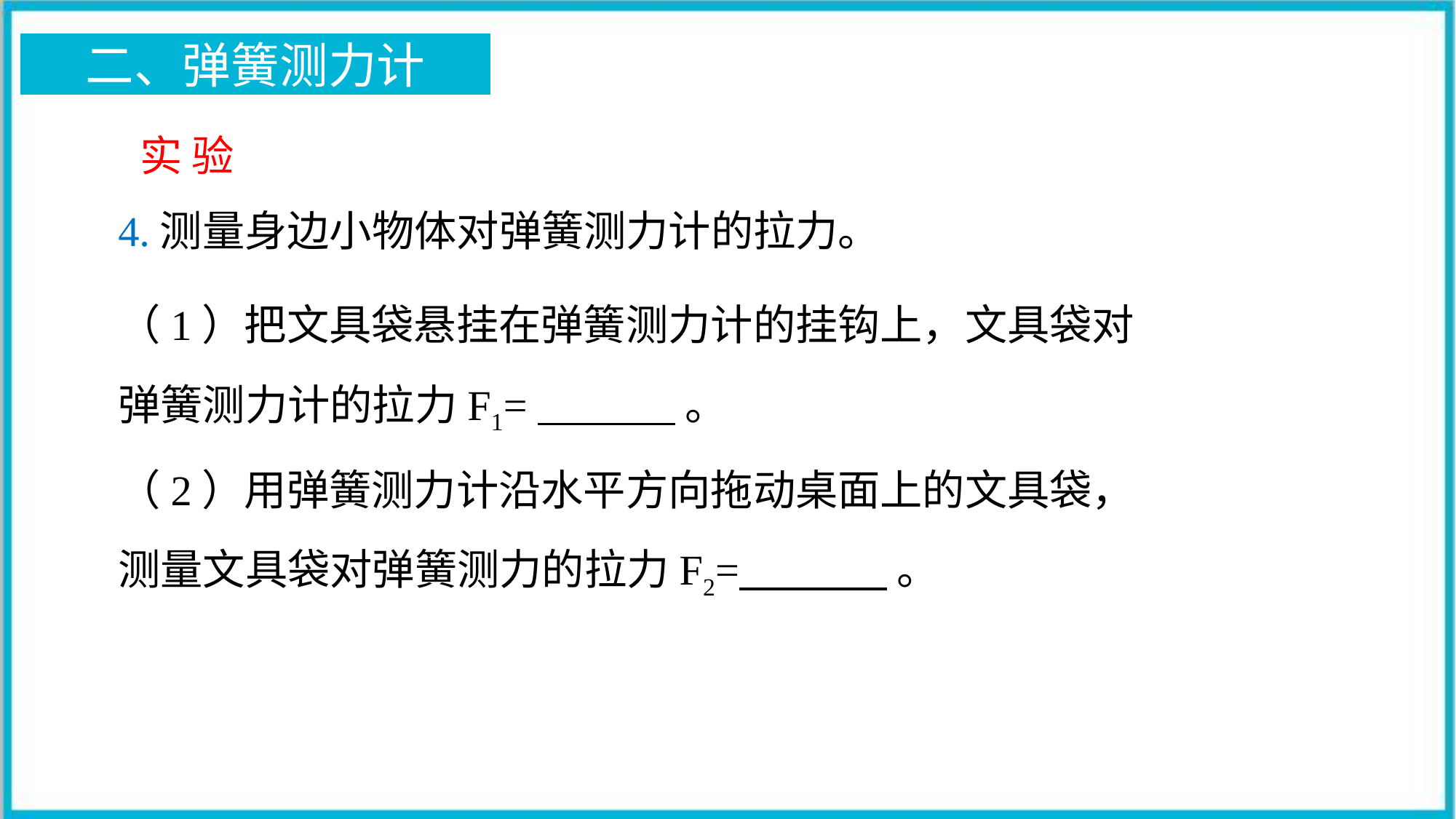

二、弹簧测力计
实 验
4.测量身边小物体对弹簧测力计的拉力。
（1）把文具袋悬挂在弹簧测力计的挂钩上，文具袋对弹簧测力计的拉力F1=              。
（2）用弹簧测力计沿水平方向拖动桌面上的文具袋，测量文具袋对弹簧测力的拉力F2=              。